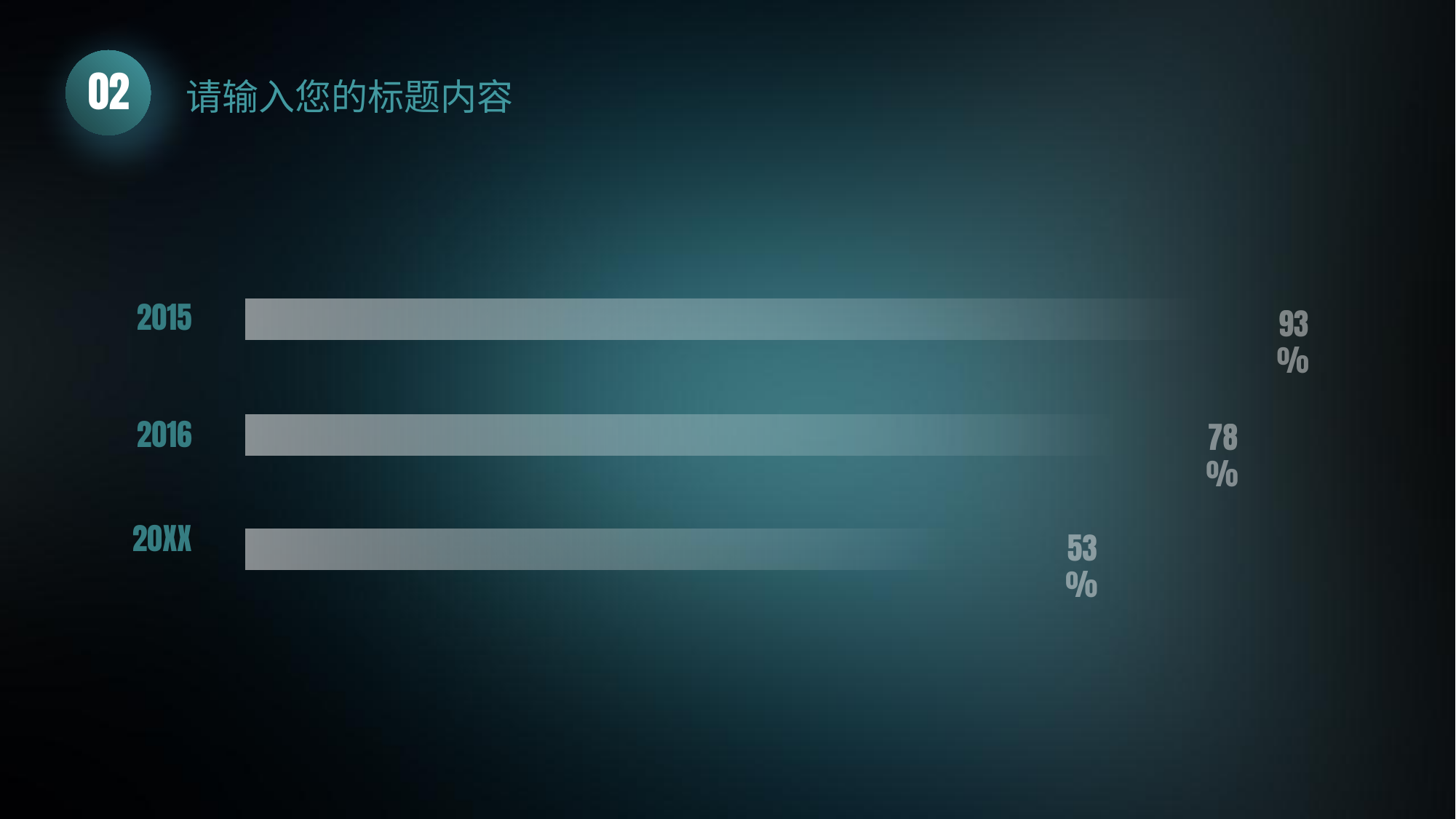

02
请输入您的标题内容
2015

93%
2016

78%
20XX
53%